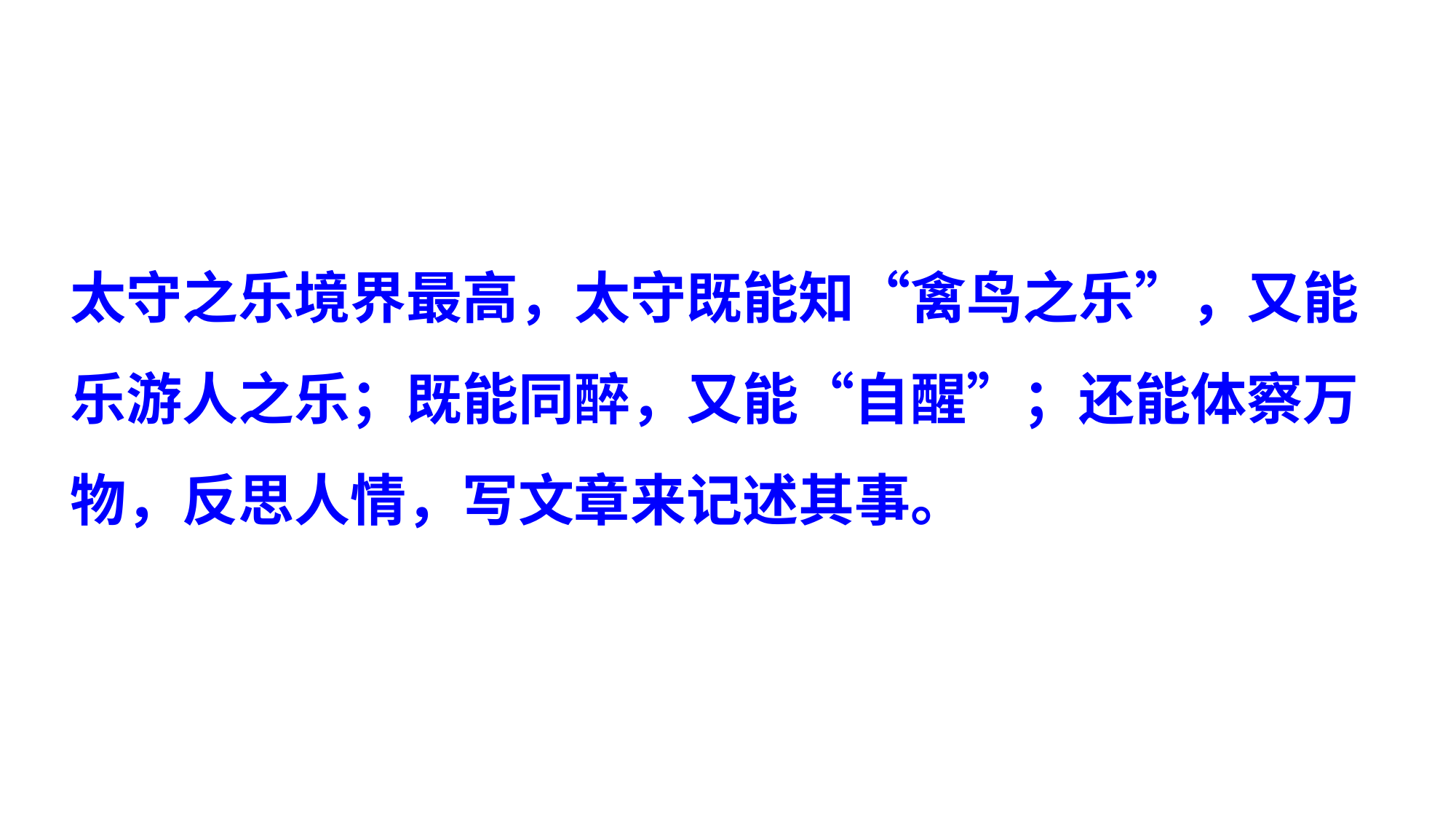

太守之乐境界最高，太守既能知“禽鸟之乐”，又能乐游人之乐；既能同醉，又能“自醒”；还能体察万物，反思人情，写文章来记述其事。